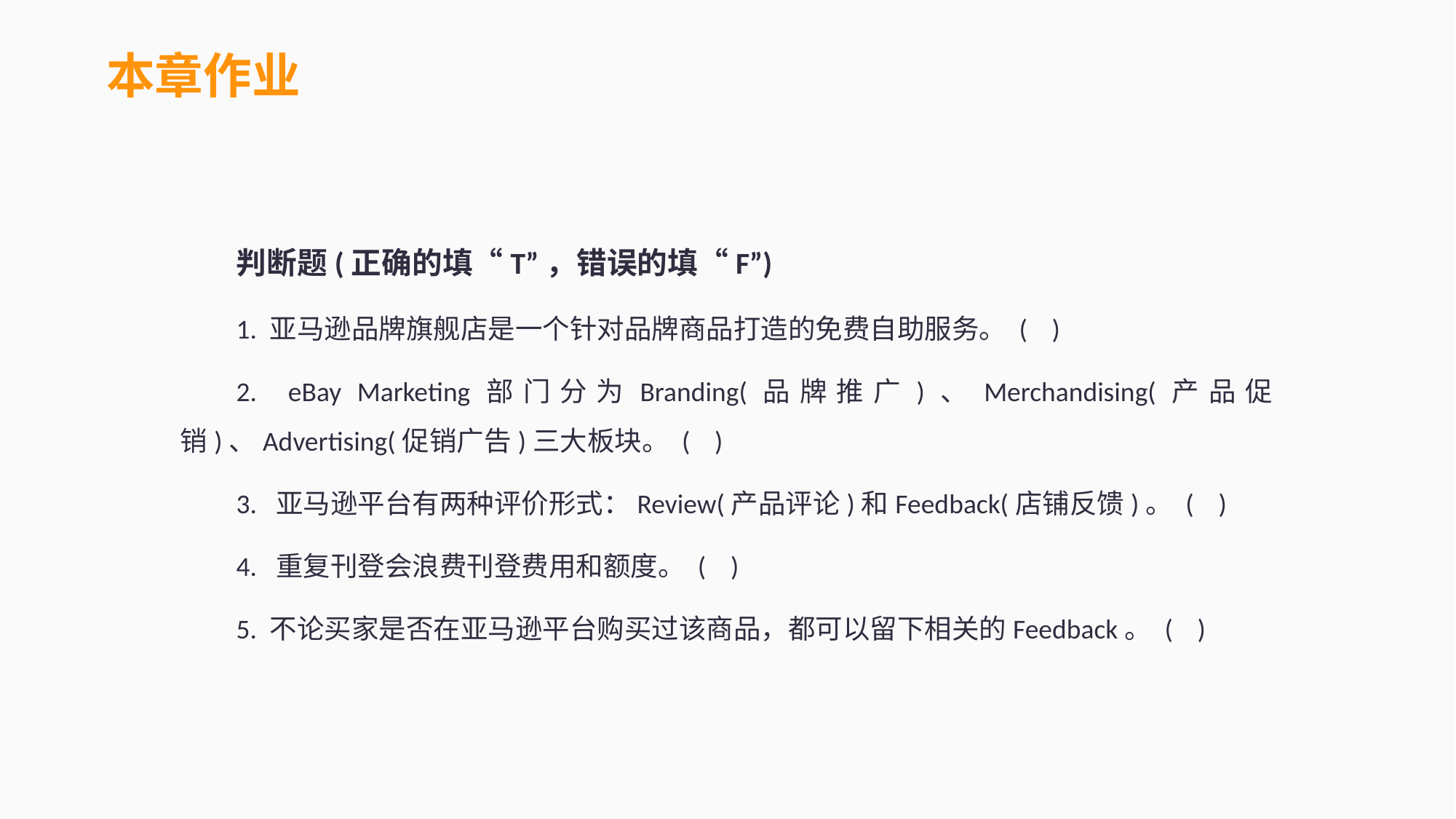

本章作业
判断题(正确的填“T”，错误的填“F”)
1. 亚马逊品牌旗舰店是一个针对品牌商品打造的免费自助服务。 (    )
2.  eBay Marketing部门分为Branding(品牌推广)、Merchandising(产品促销)、Advertising(促销广告)三大板块。 (    )
3.  亚马逊平台有两种评价形式：Review(产品评论)和Feedback(店铺反馈)。 (    )
4.  重复刊登会浪费刊登费用和额度。 (    )
5. 不论买家是否在亚马逊平台购买过该商品，都可以留下相关的Feedback。 (    )